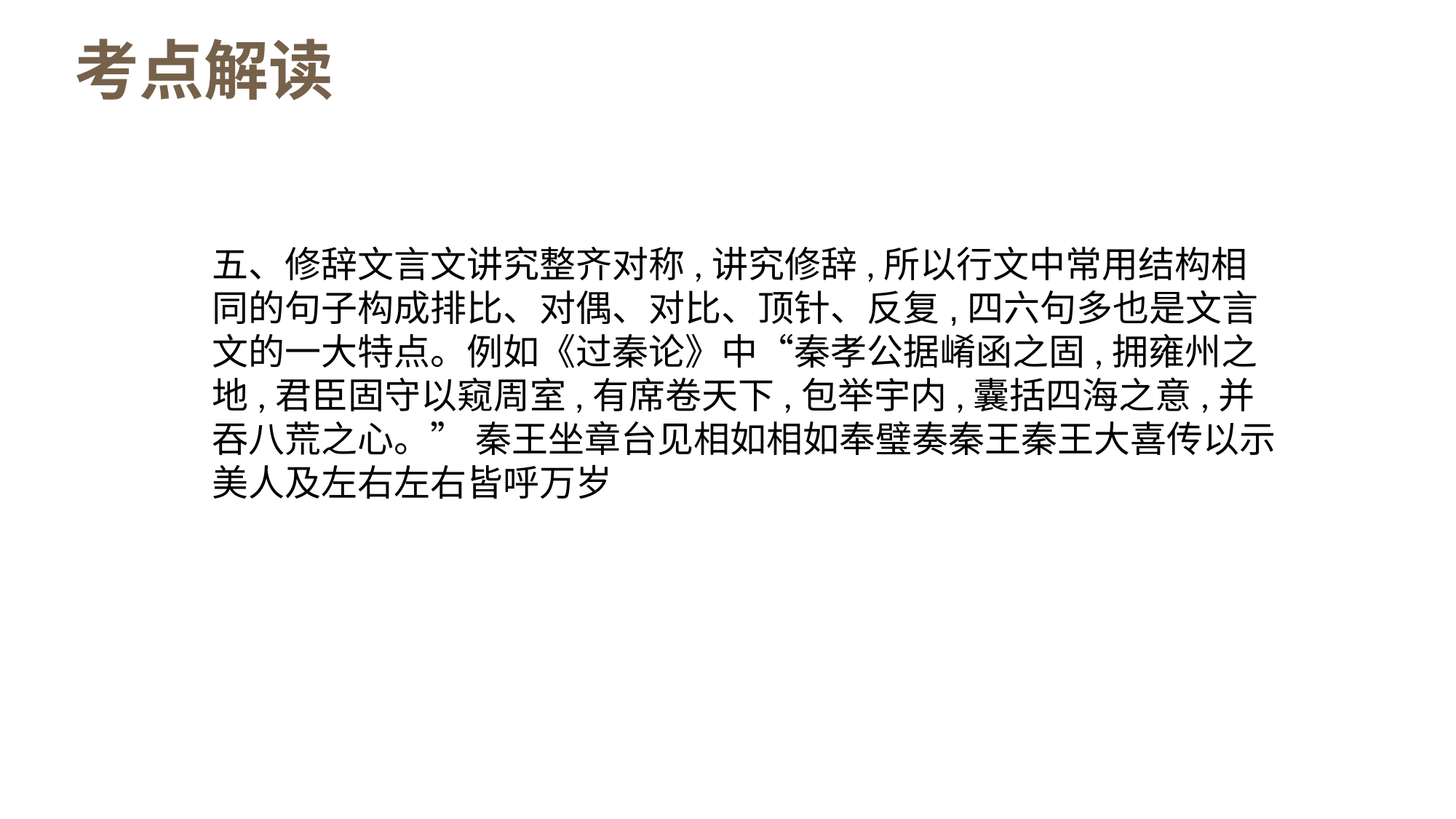

考点解读
五、修辞文言文讲究整齐对称,讲究修辞,所以行文中常用结构相同的句子构成排比、对偶、对比、顶针、反复,四六句多也是文言文的一大特点。例如《过秦论》中“秦孝公据崤函之固,拥雍州之地,君臣固守以窥周室,有席卷天下,包举宇内,囊括四海之意,并吞八荒之心。” 秦王坐章台见相如相如奉璧奏秦王秦王大喜传以示美人及左右左右皆呼万岁